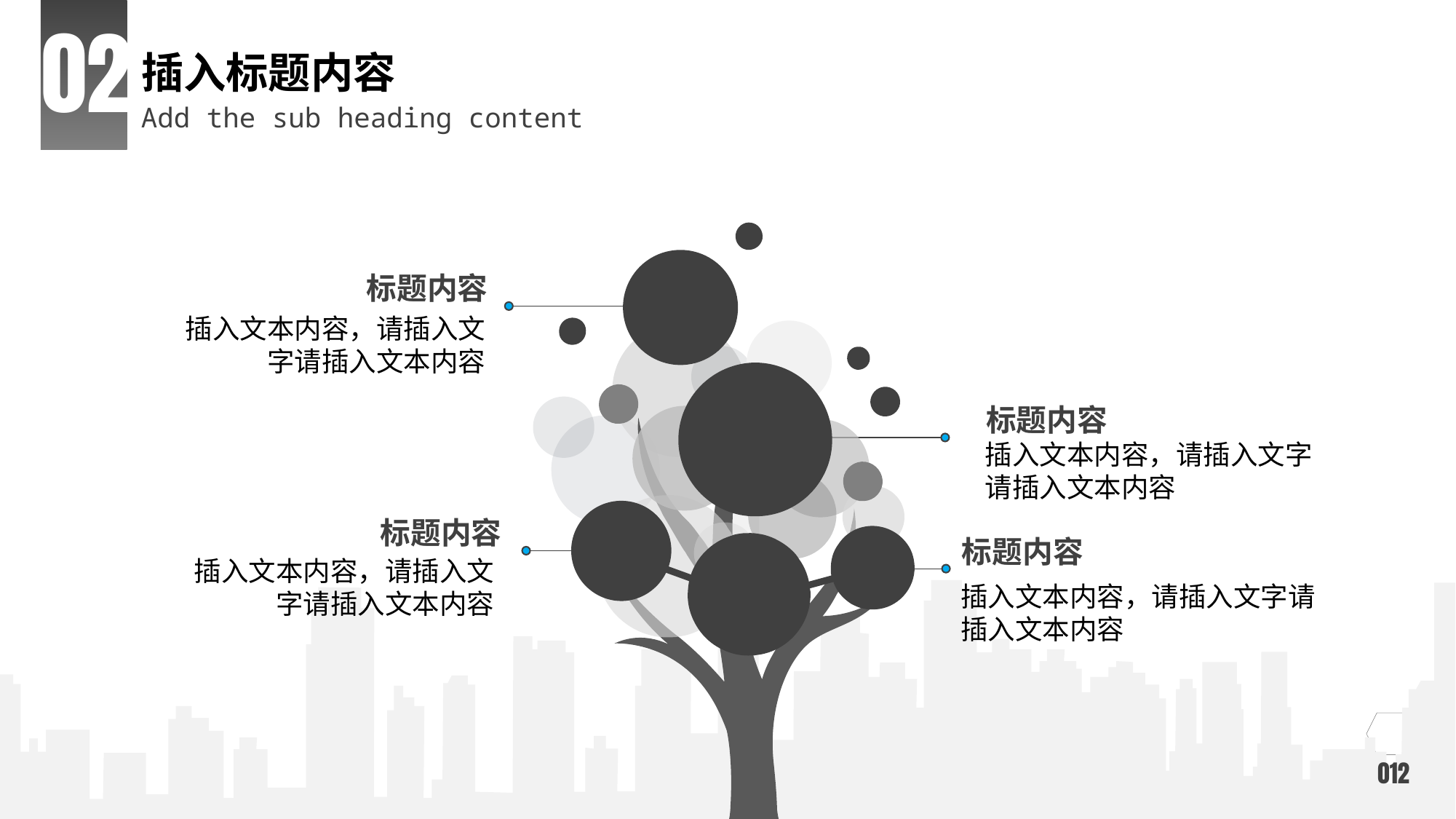

标题内容
插入文本内容，请插入文字请插入文本内容

标题内容
插入文本内容，请插入文字请插入文本内容

标题内容
插入文本内容，请插入文字请插入文本内容

标题内容
插入文本内容，请插入文字请插入文本内容

012